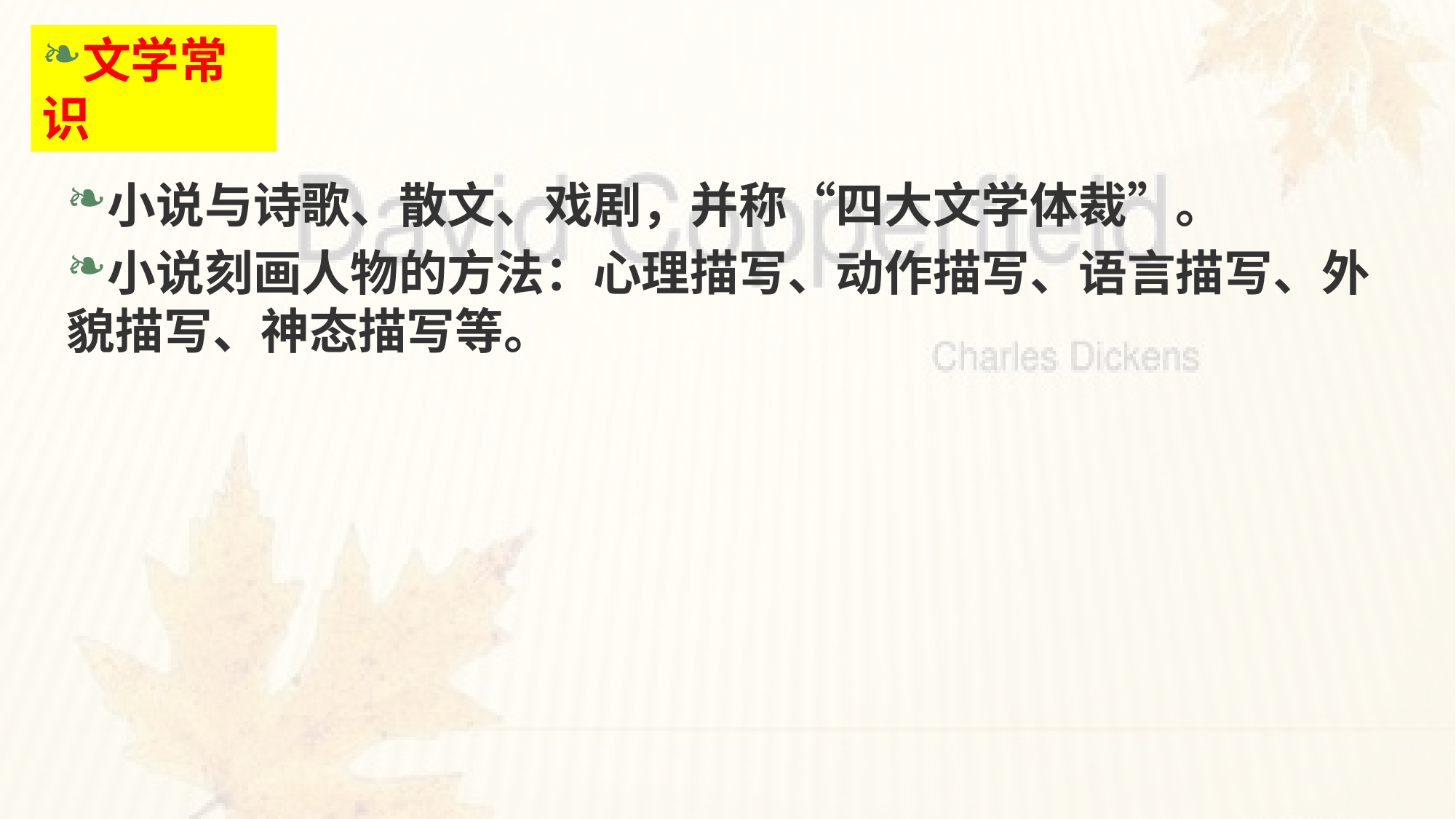

文学常识
小说与诗歌、散文、戏剧，并称“四大文学体裁”。
小说刻画人物的方法：心理描写、动作描写、语言描写、外貌描写、神态描写等。